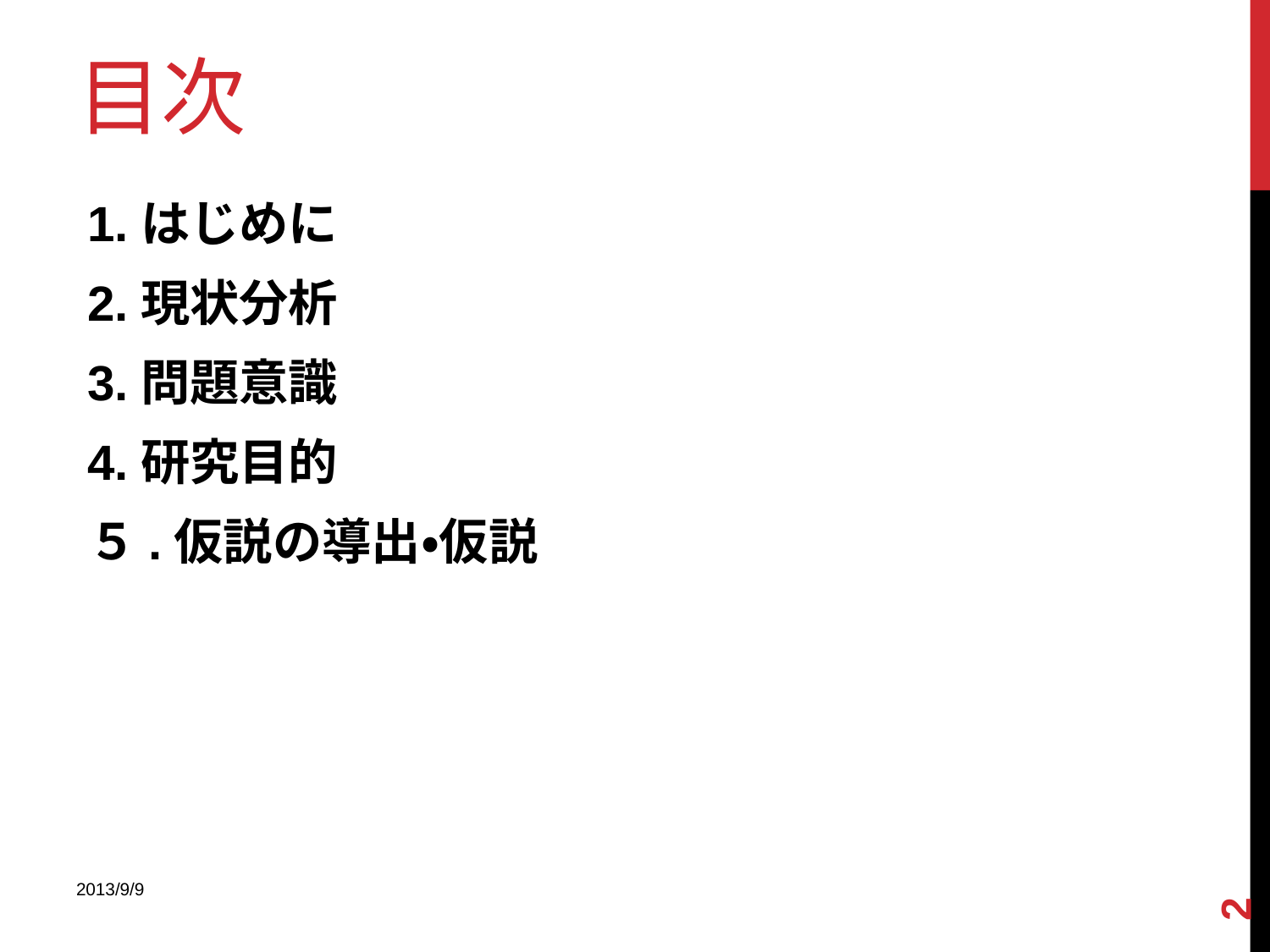

# 目次
1.はじめに
2.現状分析
3.問題意識
4.研究目的
５.仮説の導出・仮説

2
2013/9/9